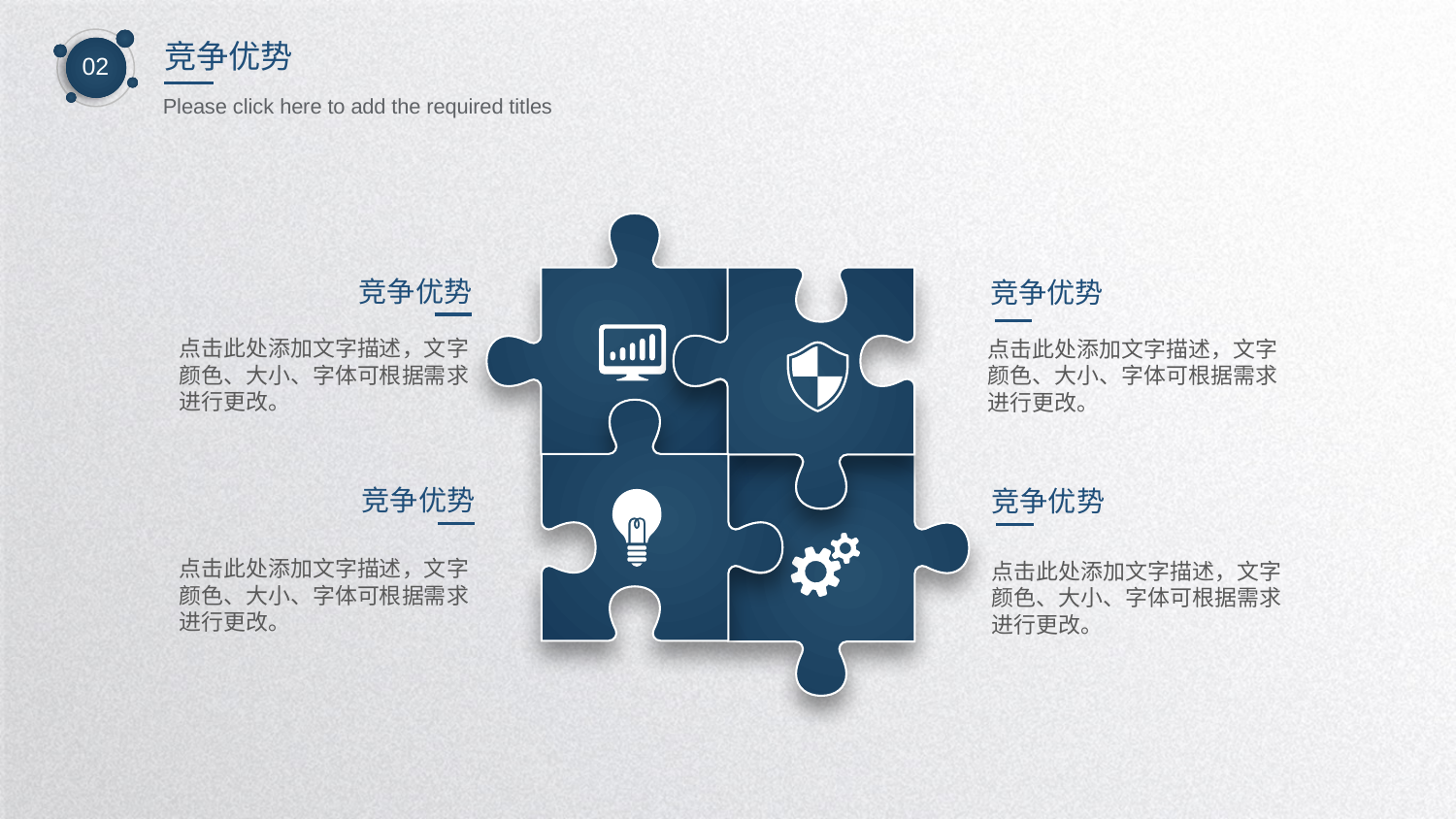

竞争优势
02
Please click here to add the required titles

竞争优势

竞争优势
点击此处添加文字描述，文字颜色、大小、字体可根据需求进行更改。
点击此处添加文字描述，文字颜色、大小、字体可根据需求进行更改。

竞争优势
竞争优势
点击此处添加文字描述，文字颜色、大小、字体可根据需求进行更改。
点击此处添加文字描述，文字颜色、大小、字体可根据需求进行更改。